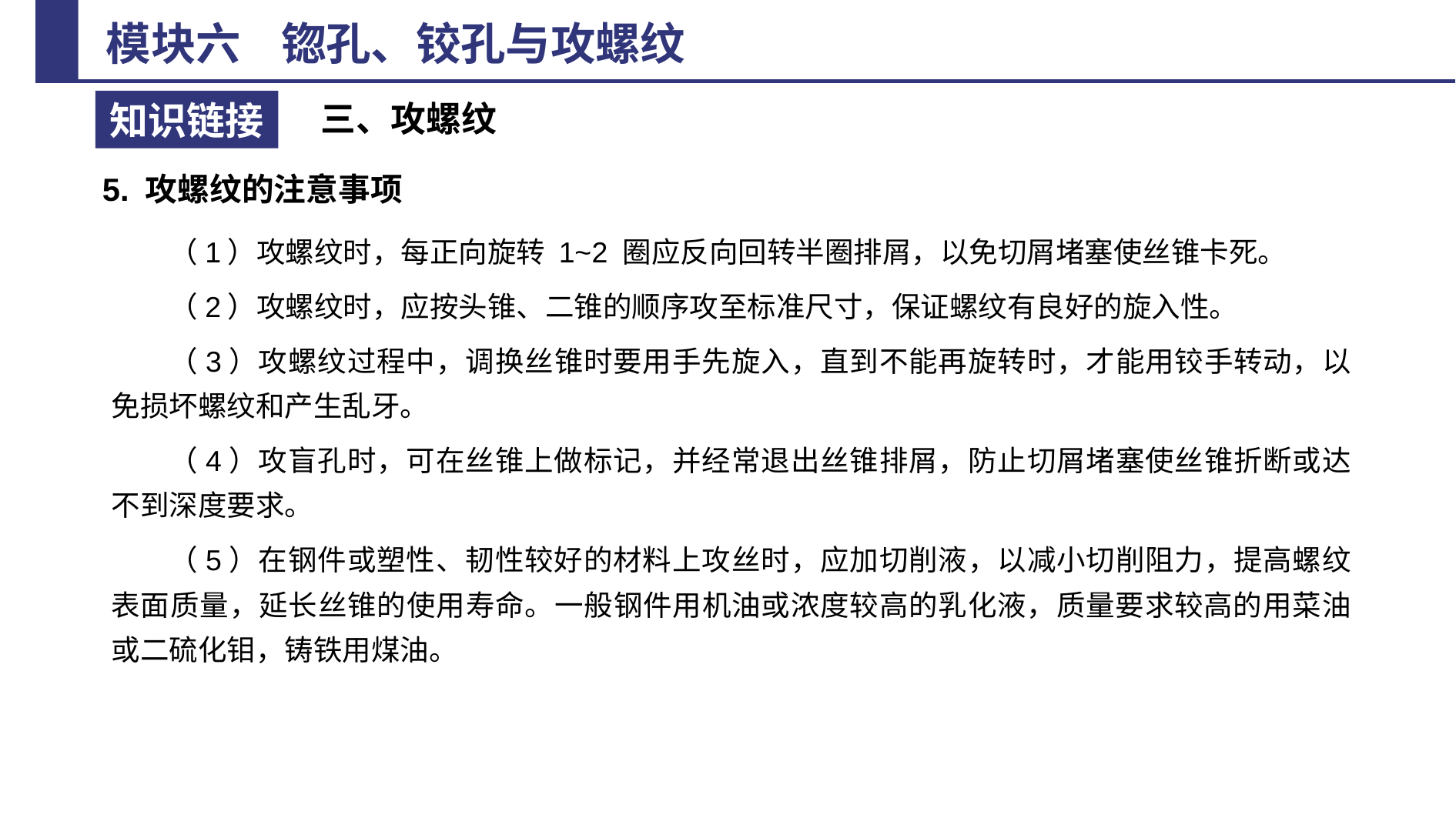

三、攻螺纹
5. 攻螺纹的注意事项
（1）攻螺纹时，每正向旋转 1~2 圈应反向回转半圈排屑，以免切屑堵塞使丝锥卡死。
（2）攻螺纹时，应按头锥、二锥的顺序攻至标准尺寸，保证螺纹有良好的旋入性。
（3）攻螺纹过程中，调换丝锥时要用手先旋入，直到不能再旋转时，才能用铰手转动，以免损坏螺纹和产生乱牙。
（4）攻盲孔时，可在丝锥上做标记，并经常退出丝锥排屑，防止切屑堵塞使丝锥折断或达不到深度要求。
（5）在钢件或塑性、韧性较好的材料上攻丝时，应加切削液，以减小切削阻力，提高螺纹表面质量，延长丝锥的使用寿命。一般钢件用机油或浓度较高的乳化液，质量要求较高的用菜油或二硫化钼，铸铁用煤油。